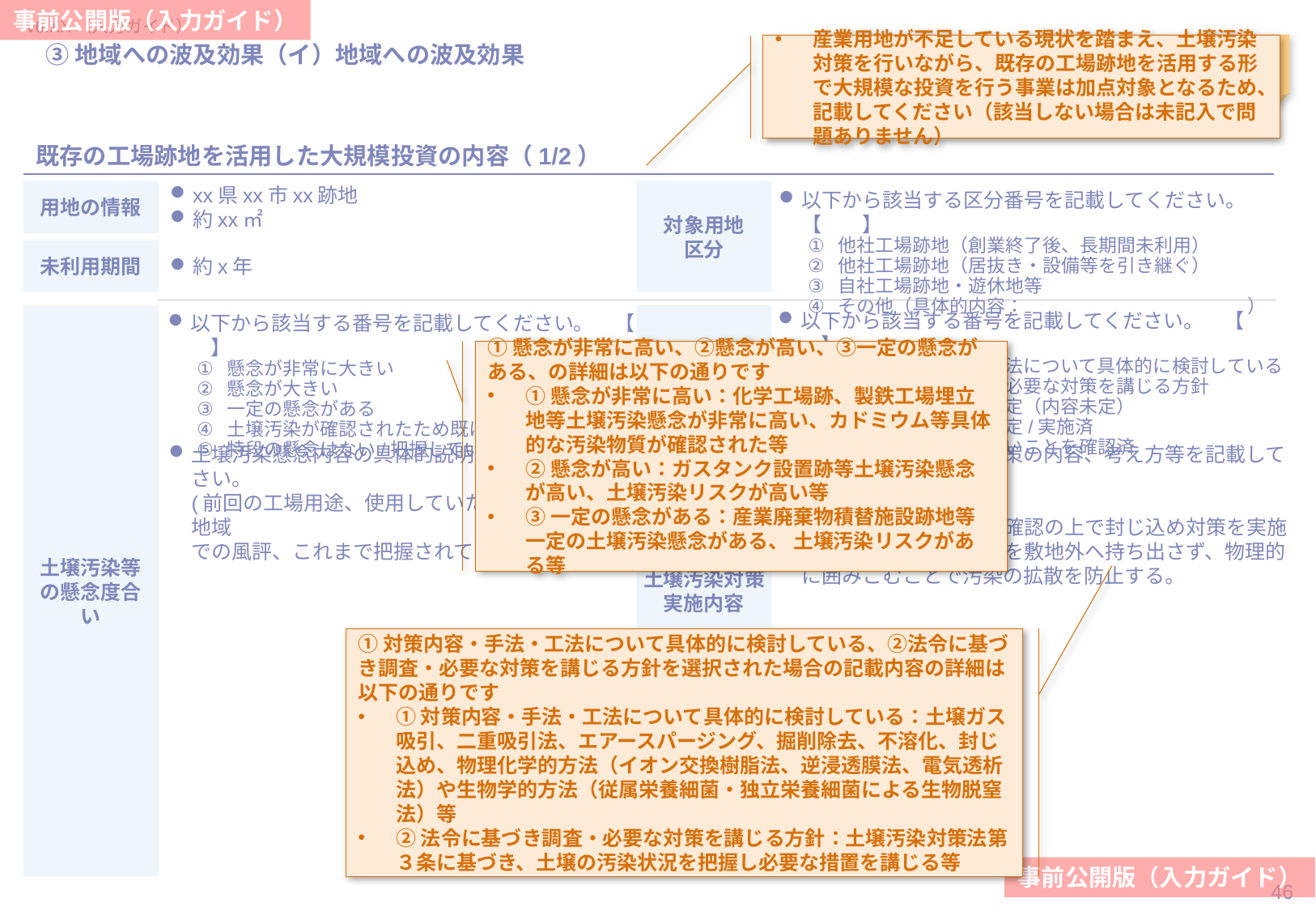

#
③地域への波及効果（イ）地域への波及効果
コンソーシアム形式の場合、事業者ごとにスライド作成
（株式会社XXXX）
産業用地が不足している現状を踏まえ、土壌汚染対策を行いながら、既存の工場跡地を活用する形で大規模な投資を行う事業は加点対象となるため、記載してください（該当しない場合は未記入で問題ありません）
当スライドは作成任意（既存の工場跡地を活用した大規模投資を行う事業に対する加点措置を希望の場合は必須）
既存の工場跡地を活用した大規模投資の内容（1/2）
用地の情報
対象用地
区分
xx県xx市xx跡地
約xx㎡
以下から該当する区分番号を記載してください。　【　　】
他社工場跡地（創業終了後、長期間未利用）
他社工場跡地（居抜き・設備等を引き継ぐ）
自社工場跡地・遊休地等
その他（具体的内容：　　　　　　　　　　　　）
約x年
未利用期間
以下から該当する番号を記載してください。　【　　】
対策内容・手法・工法について具体的に検討している
法令に基づき調査・必要な対策を講じる方針
必要に応じて実施予定（内容未定）
売主・貸主が実施予定/実施済
調査の結果、問題ないことを確認済
土壌汚染対策
実施内容
土壌汚染等の懸念度合い
以下から該当する番号を記載してください。　【　　】
懸念が非常に大きい
懸念が大きい
一定の懸念がある
土壌汚染が確認されたため既に対策を講じた
特段の懸念はない/把握している情報がない
①懸念が非常に高い、②懸念が高い、③一定の懸念がある、の詳細は以下の通りです
①懸念が非常に高い：化学工場跡、製鉄工場埋立地等土壌汚染懸念が非常に高い、カドミウム等具体的な汚染物質が確認された等
②懸念が高い：ガスタンク設置跡等土壌汚染懸念が高い、土壌汚染リスクが高い等
③一定の懸念がある：産業廃棄物積替施設跡地等一定の土壌汚染懸念がある、 土壌汚染リスクがある等
想定している調査・対策の内容、考え方等を記載してください。
例）
コストを考慮し、行政確認の上で封じ込め対策を実施予定。汚染された土壌を敷地外へ持ち出さず、物理的に囲みこむことで汚染の拡散を防止する。
土壌汚染懸念内容の具体的説明を記載してください。
(前回の工場用途、使用していた原材料・物質、地域
での風評、これまで把握されている状況 等)
①対策内容・手法・工法について具体的に検討している、②法令に基づき調査・必要な対策を講じる方針を選択された場合の記載内容の詳細は以下の通りです
①対策内容・手法・工法について具体的に検討している：土壌ガス吸引、二重吸引法、エアースパージング、掘削除去、不溶化、封じ込め、物理化学的方法（イオン交換樹脂法、逆浸透膜法、電気透析法）や生物学的方法（従属栄養細菌・独立栄養細菌による生物脱窒法）等
②法令に基づき調査・必要な対策を講じる方針：土壌汚染対策法第３条に基づき、土壌の汚染状況を把握し必要な措置を講じる等